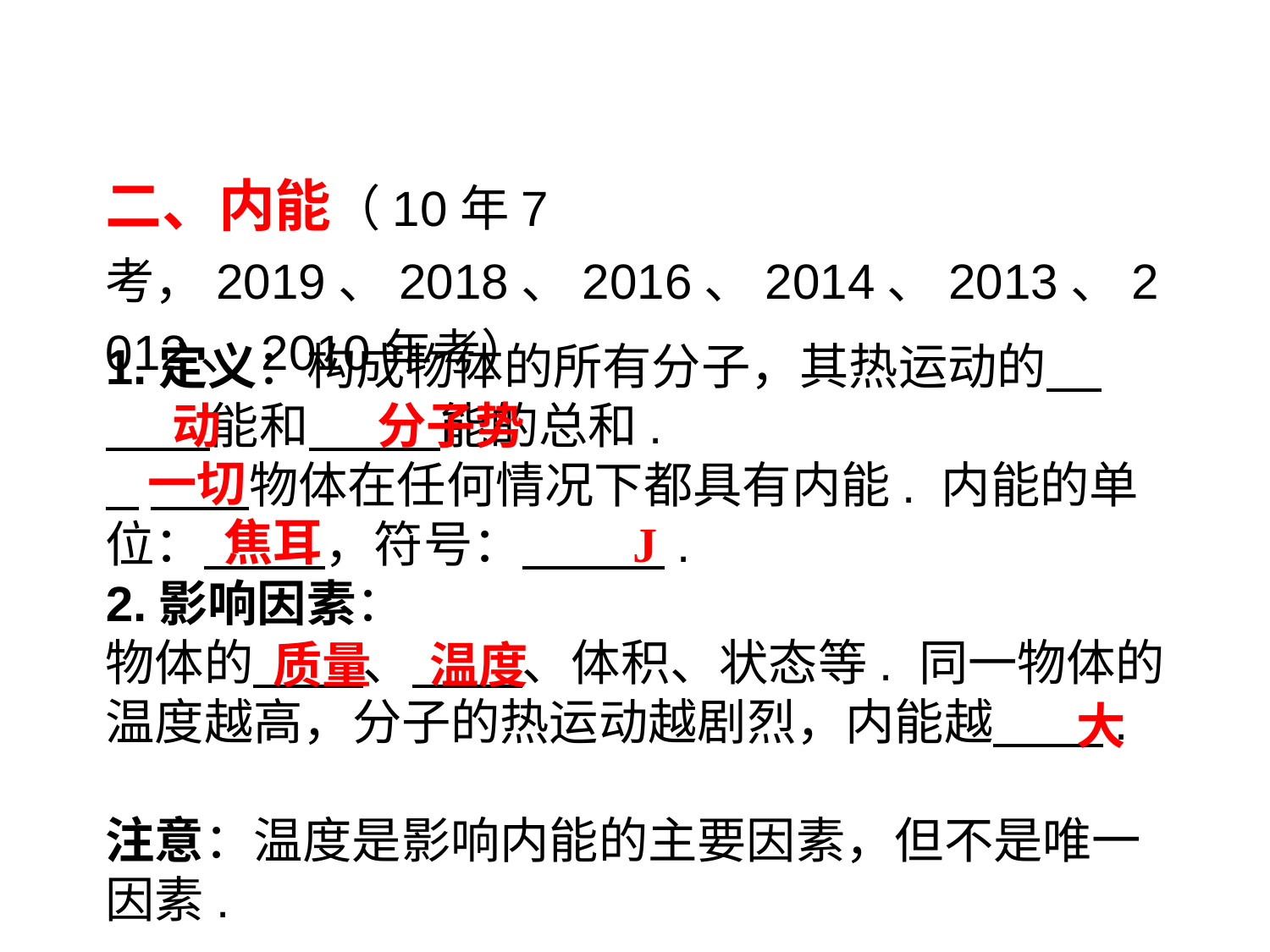

二、内能（10年7考，2019、2018、2016、2014、2013、2012、2010年考）
1.定义：构成物体的所有分子，其热运动的     .
　     能和　　   能的总和.
   　　物体在任何情况下都具有内能. 内能的单位：　　  ，符号：　　    .
2.影响因素：
物体的　　 、　　 、体积、状态等. 同一物体的温度越高，分子的热运动越剧烈，内能越　 　.
注意：温度是影响内能的主要因素，但不是唯一因素.
动
分子势
一切
焦耳
 J
质量
温度
大